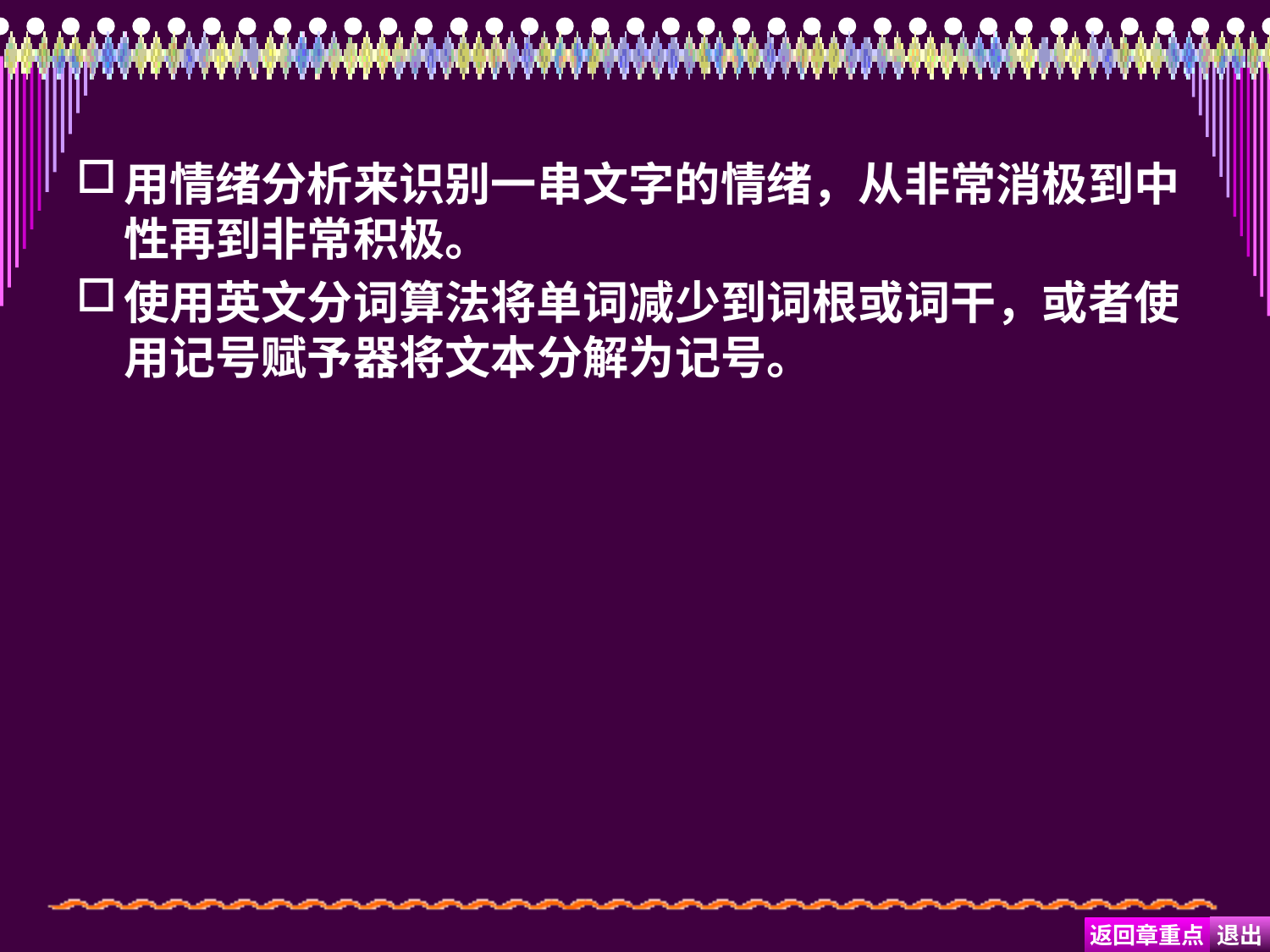

#
用情绪分析来识别一串文字的情绪，从非常消极到中性再到非常积极。
使用英文分词算法将单词减少到词根或词干，或者使用记号赋予器将文本分解为记号。